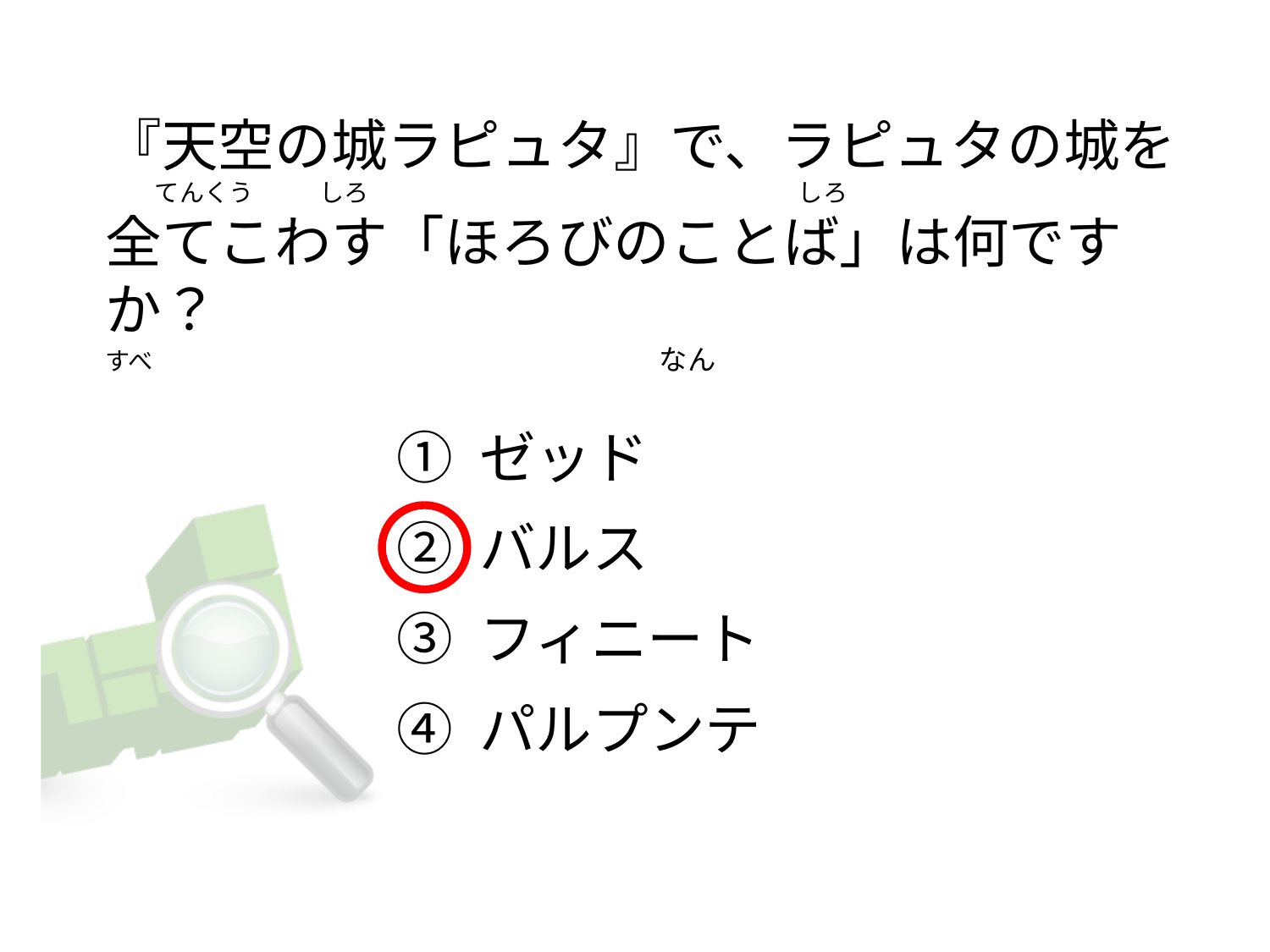

# 『天空の城ラピュタ』で、ラピュタの城を          てんくう            しろ                                                                              しろ 全てこわす「ほろびのことば」は何ですか？     すべ                                                                                          なん
① ゼッド
② バルス
③ フィニート
④ パルプンテ